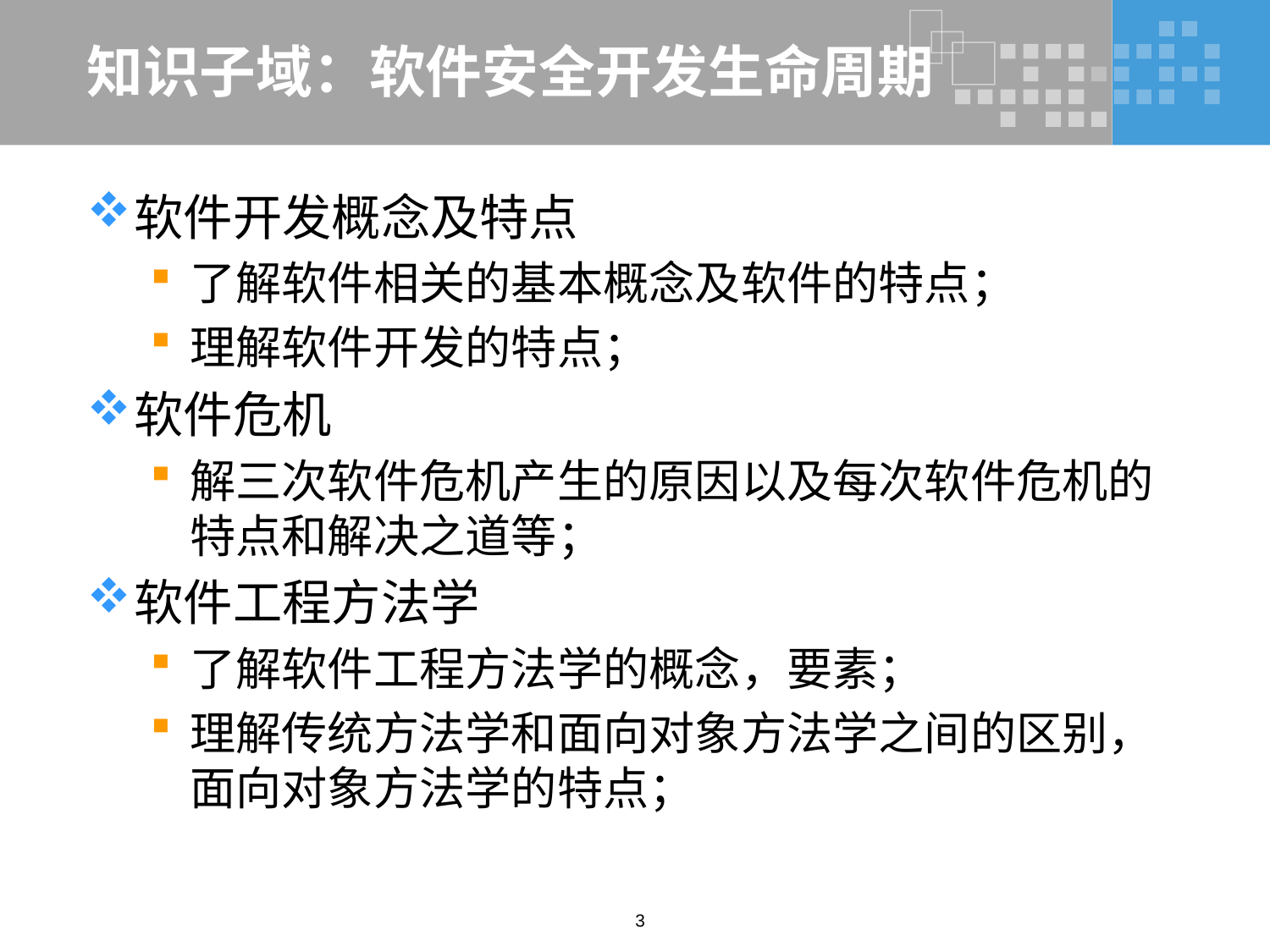

# 知识子域：软件安全开发生命周期
软件开发概念及特点
了解软件相关的基本概念及软件的特点；
理解软件开发的特点；
软件危机
解三次软件危机产生的原因以及每次软件危机的特点和解决之道等；
软件工程方法学
了解软件工程方法学的概念，要素；
理解传统方法学和面向对象方法学之间的区别，面向对象方法学的特点；

3